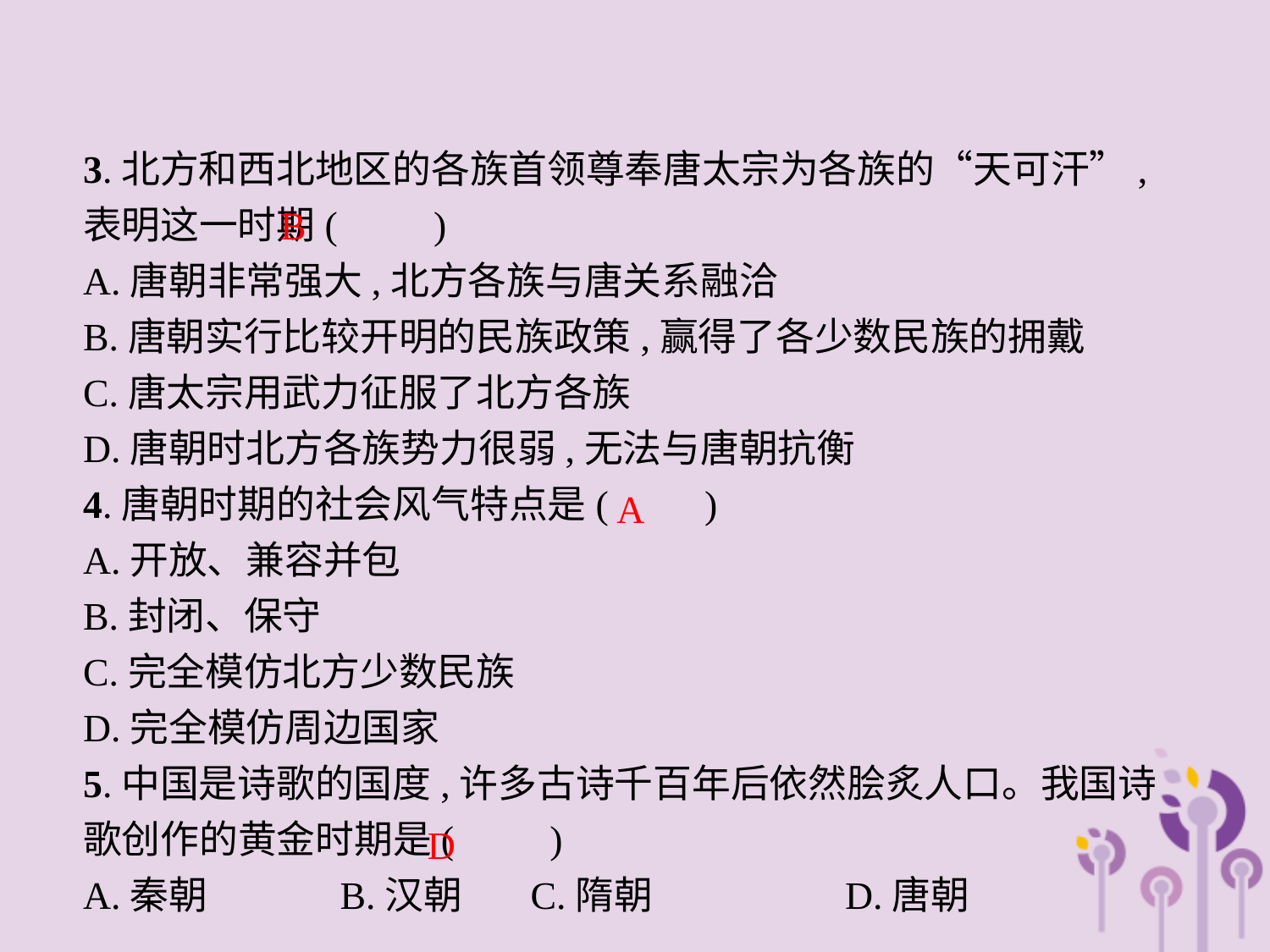

3.北方和西北地区的各族首领尊奉唐太宗为各族的“天可汗”,表明这一时期(　　)
A.唐朝非常强大,北方各族与唐关系融洽
B.唐朝实行比较开明的民族政策,赢得了各少数民族的拥戴
C.唐太宗用武力征服了北方各族
D.唐朝时北方各族势力很弱,无法与唐朝抗衡
4.唐朝时期的社会风气特点是(　　)
A.开放、兼容并包
B.封闭、保守
C.完全模仿北方少数民族
D.完全模仿周边国家
5.中国是诗歌的国度,许多古诗千百年后依然脍炙人口。我国诗歌创作的黄金时期是(　　)
A.秦朝		B.汉朝	C.隋朝		D.唐朝
B
A
D